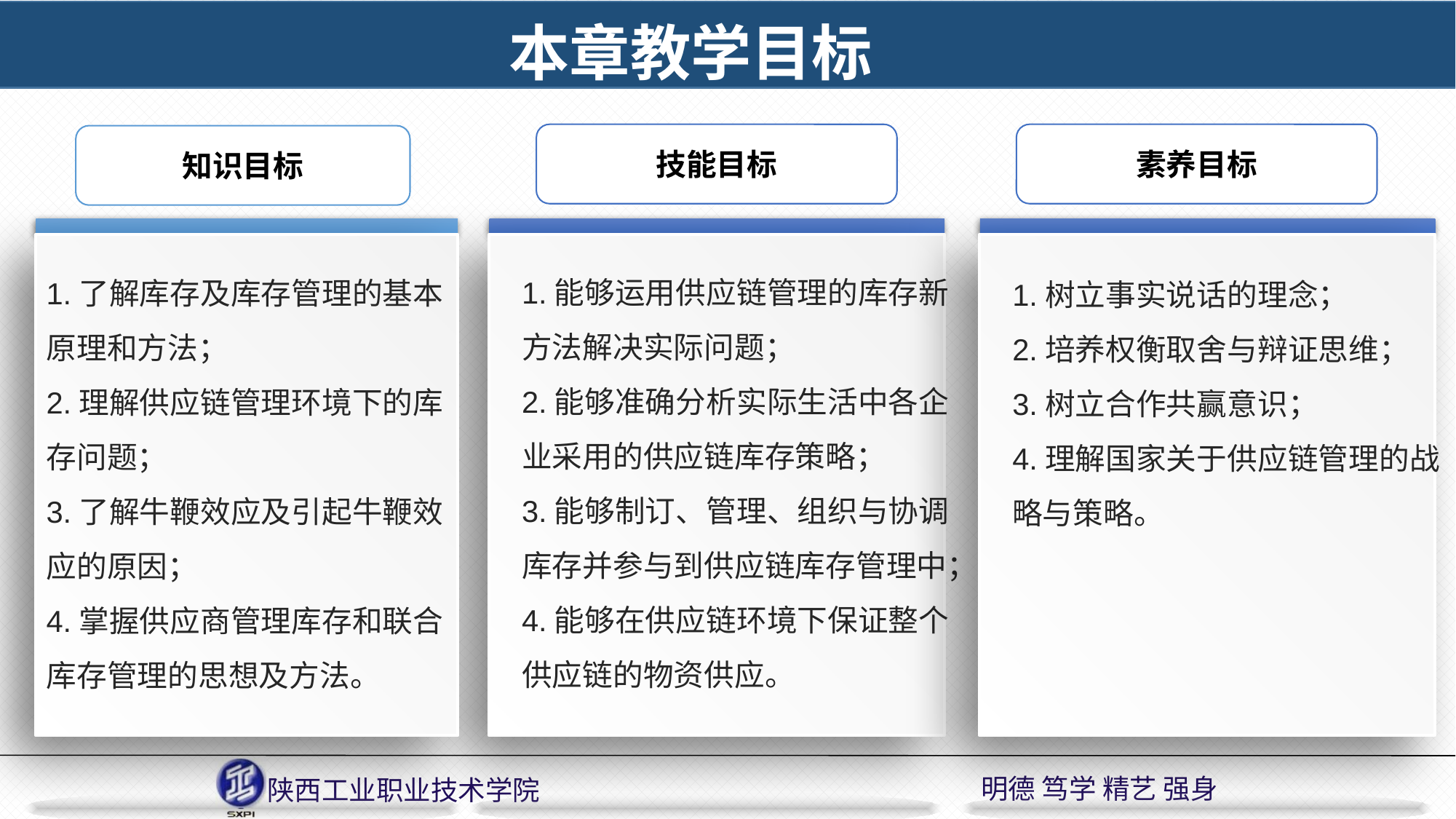

本章教学目标
技能目标

1.能够运用供应链管理的库存新方法解决实际问题；
2.能够准确分析实际生活中各企业采用的供应链库存策略；
3.能够制订、管理、组织与协调库存并参与到供应链库存管理中；
4.能够在供应链环境下保证整个供应链的物资供应。

素养目标

1.树立事实说话的理念；
2.培养权衡取舍与辩证思维；
3.树立合作共赢意识；
4.理解国家关于供应链管理的战略与策略。

知识目标

1.了解库存及库存管理的基本原理和方法；
2.理解供应链管理环境下的库存问题；
3.了解牛鞭效应及引起牛鞭效应的原因；
4.掌握供应商管理库存和联合库存管理的思想及方法。